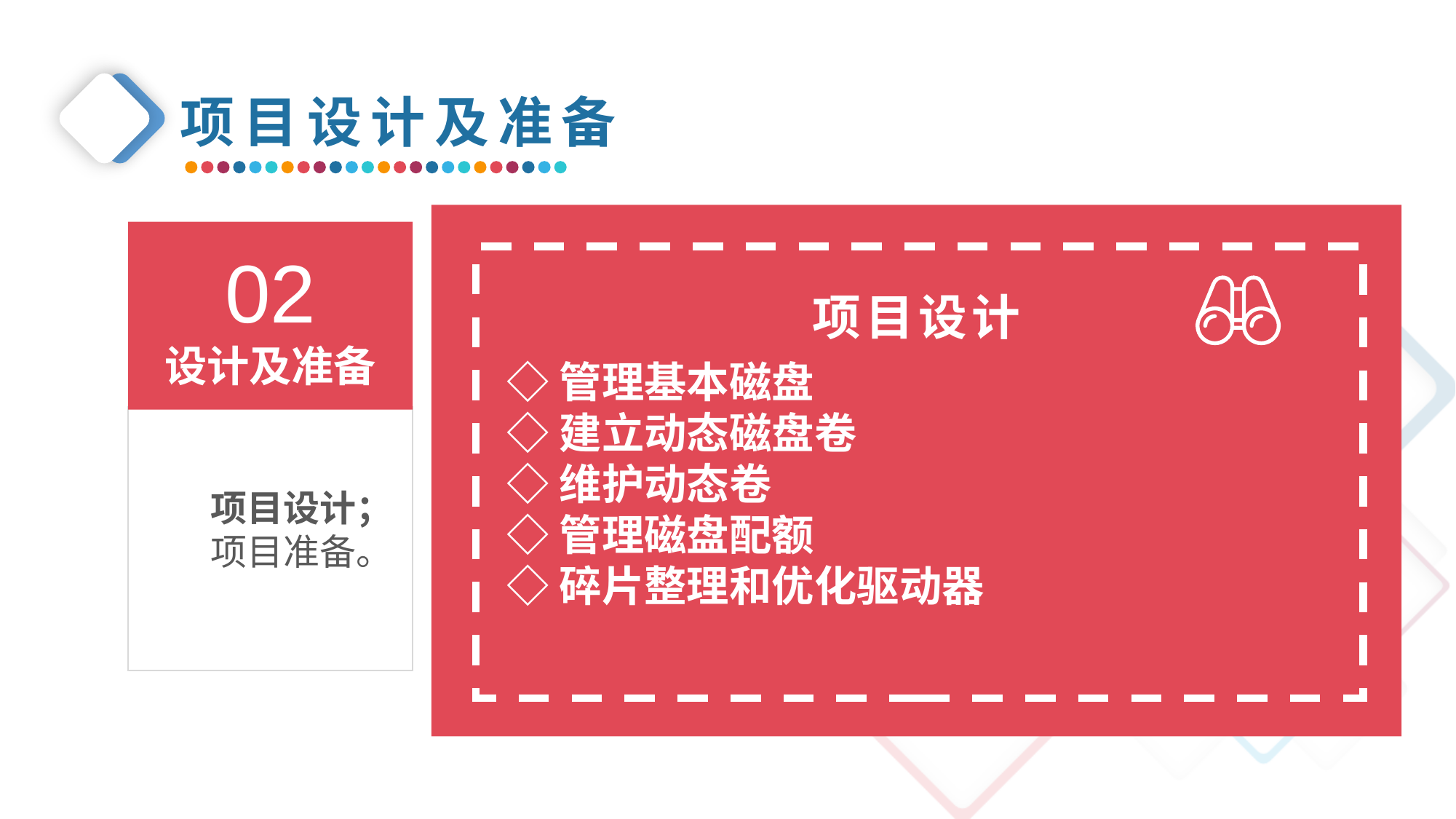

项目设计及准备

02
设计及准备

项目设计

◇管理基本磁盘
◇建立动态磁盘卷
◇维护动态卷
◇管理磁盘配额
◇碎片整理和优化驱动器

项目设计；
项目准备。